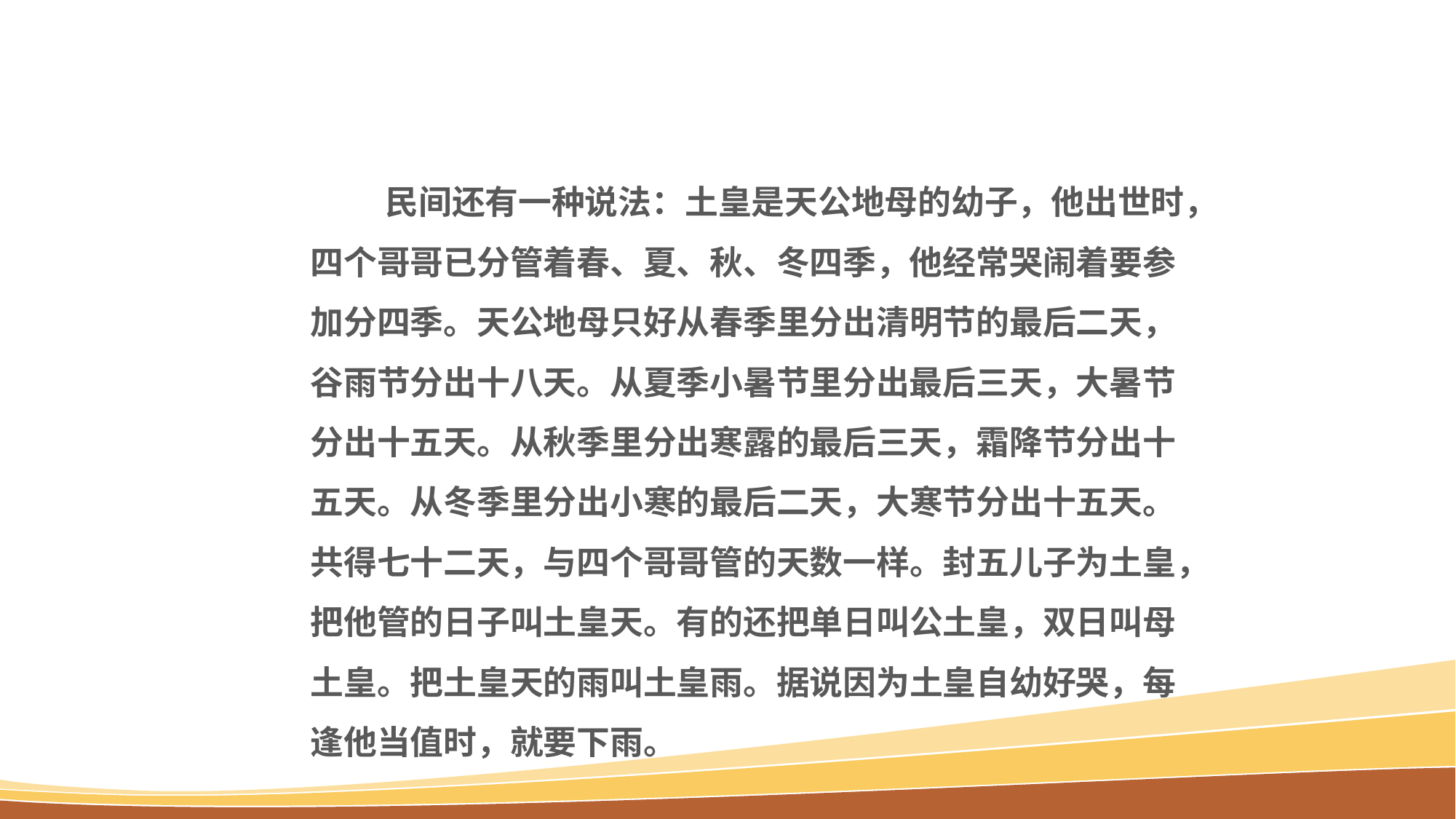

民间还有一种说法：土皇是天公地母的幼子，他出世时，四个哥哥已分管着春、夏、秋、冬四季，他经常哭闹着要参加分四季。天公地母只好从春季里分出清明节的最后二天，谷雨节分出十八天。从夏季小暑节里分出最后三天，大暑节分出十五天。从秋季里分出寒露的最后三天，霜降节分出十五天。从冬季里分出小寒的最后二天，大寒节分出十五天。共得七十二天，与四个哥哥管的天数一样。封五儿子为土皇，把他管的日子叫土皇天。有的还把单日叫公土皇，双日叫母土皇。把土皇天的雨叫土皇雨。据说因为土皇自幼好哭，每逢他当值时，就要下雨。